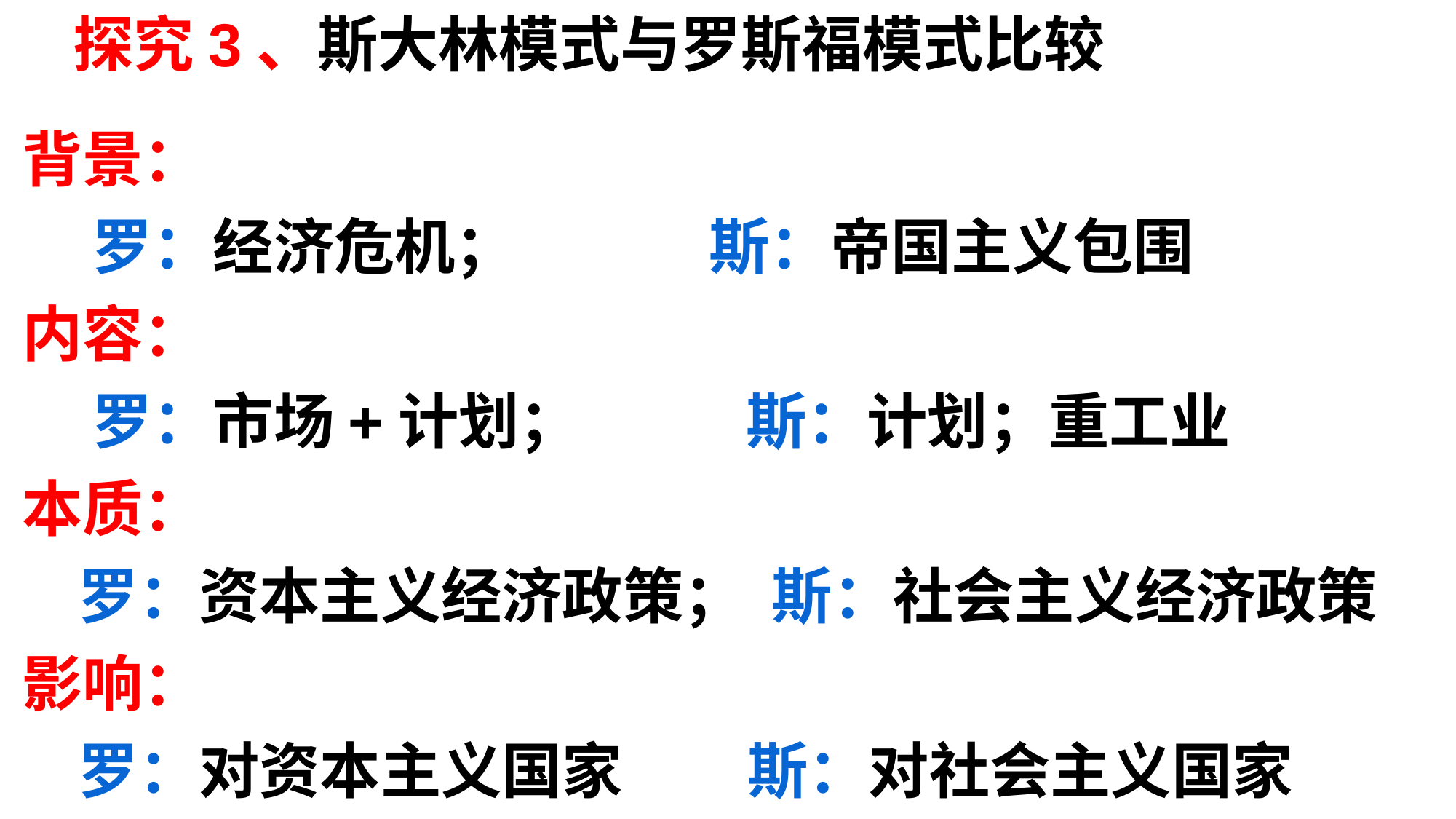

探究3、斯大林模式与罗斯福模式比较
背景：
    罗：经济危机；              斯：帝国主义包围
内容：
    罗：市场+计划；            斯：计划；重工业
本质：
   罗：资本主义经济政策；  斯：社会主义经济政策
影响：
   罗：对资本主义国家         斯：对社会主义国家